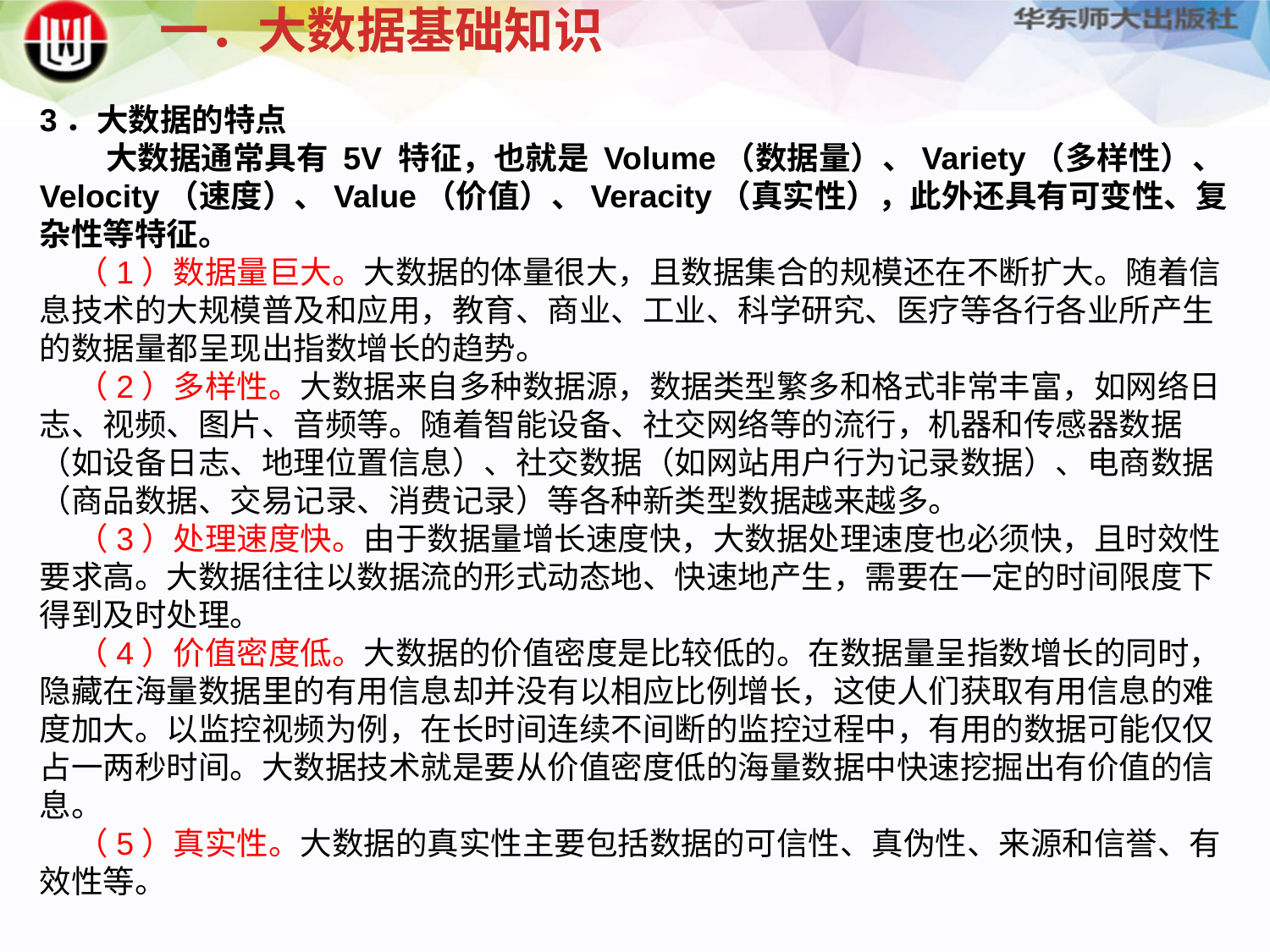

一．大数据基础知识
3．大数据的特点   大数据通常具有 5V 特征，也就是 Volume（数据量）、Variety（多样性）、Velocity（速度）、Value（价值）、Veracity（真实性），此外还具有可变性、复杂性等特征。
（1）数据量巨大。大数据的体量很大，且数据集合的规模还在不断扩大。随着信息技术的大规模普及和应用，教育、商业、工业、科学研究、医疗等各行各业所产生的数据量都呈现出指数增长的趋势。
（2）多样性。大数据来自多种数据源，数据类型繁多和格式非常丰富，如网络日志、视频、图片、音频等。随着智能设备、社交网络等的流行，机器和传感器数据（如设备日志、地理位置信息）、社交数据（如网站用户行为记录数据）、电商数据（商品数据、交易记录、消费记录）等各种新类型数据越来越多。
（3）处理速度快。由于数据量增长速度快，大数据处理速度也必须快，且时效性要求高。大数据往往以数据流的形式动态地、快速地产生，需要在一定的时间限度下得到及时处理。
（4）价值密度低。大数据的价值密度是比较低的。在数据量呈指数增长的同时，隐藏在海量数据里的有用信息却并没有以相应比例增长，这使人们获取有用信息的难度加大。以监控视频为例，在长时间连续不间断的监控过程中，有用的数据可能仅仅占一两秒时间。大数据技术就是要从价值密度低的海量数据中快速挖掘出有价值的信息。
（5）真实性。大数据的真实性主要包括数据的可信性、真伪性、来源和信誉、有效性等。